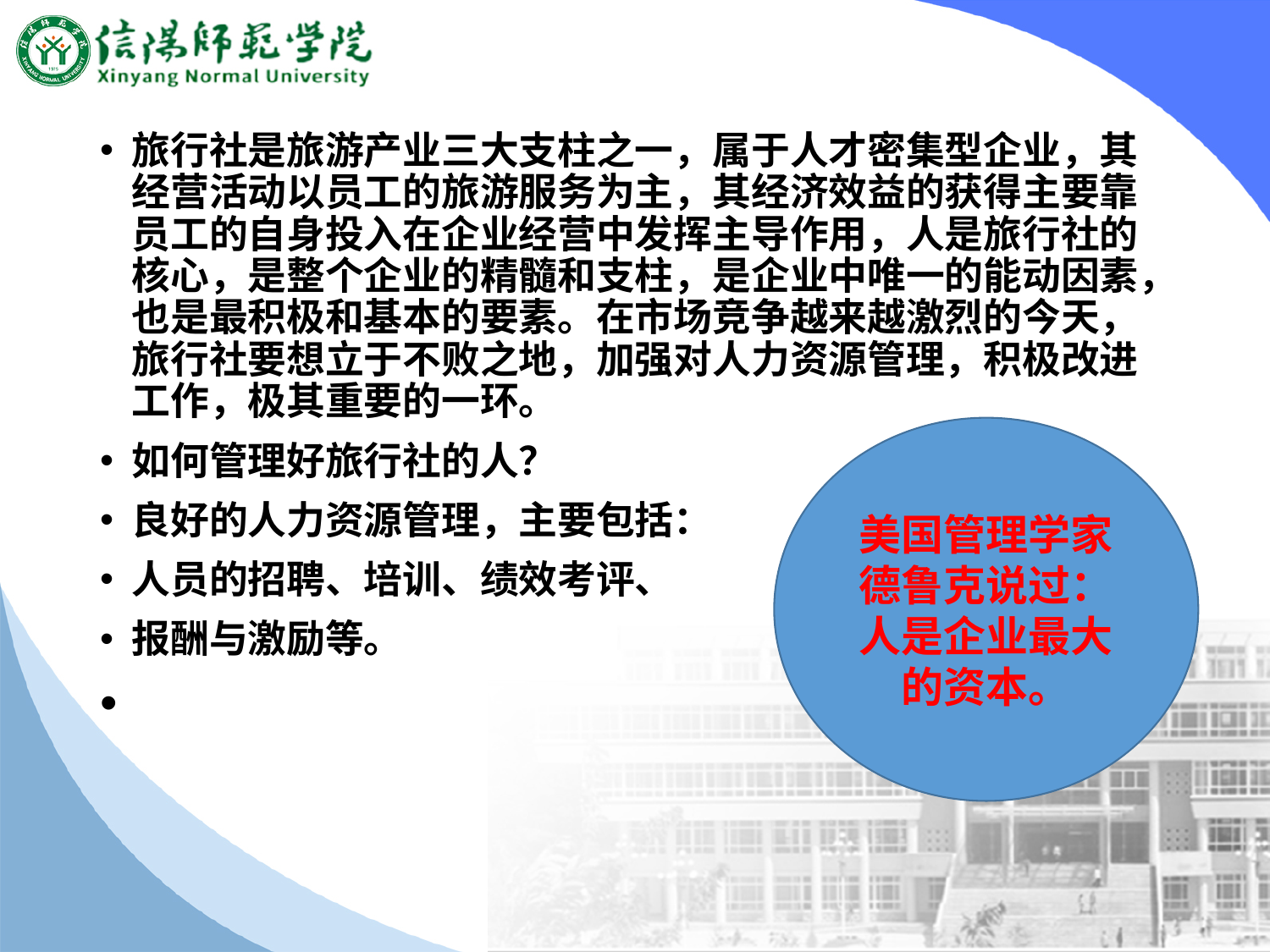

旅行社是旅游产业三大支柱之一，属于人才密集型企业，其经营活动以员工的旅游服务为主，其经济效益的获得主要靠员工的自身投入在企业经营中发挥主导作用，人是旅行社的核心，是整个企业的精髓和支柱，是企业中唯一的能动因素，也是最积极和基本的要素。在市场竞争越来越激烈的今天，旅行社要想立于不败之地，加强对人力资源管理，积极改进工作，极其重要的一环。
如何管理好旅行社的人？
良好的人力资源管理，主要包括：
人员的招聘、培训、绩效考评、
报酬与激励等。

#
美国管理学家德鲁克说过：人是企业最大的资本。